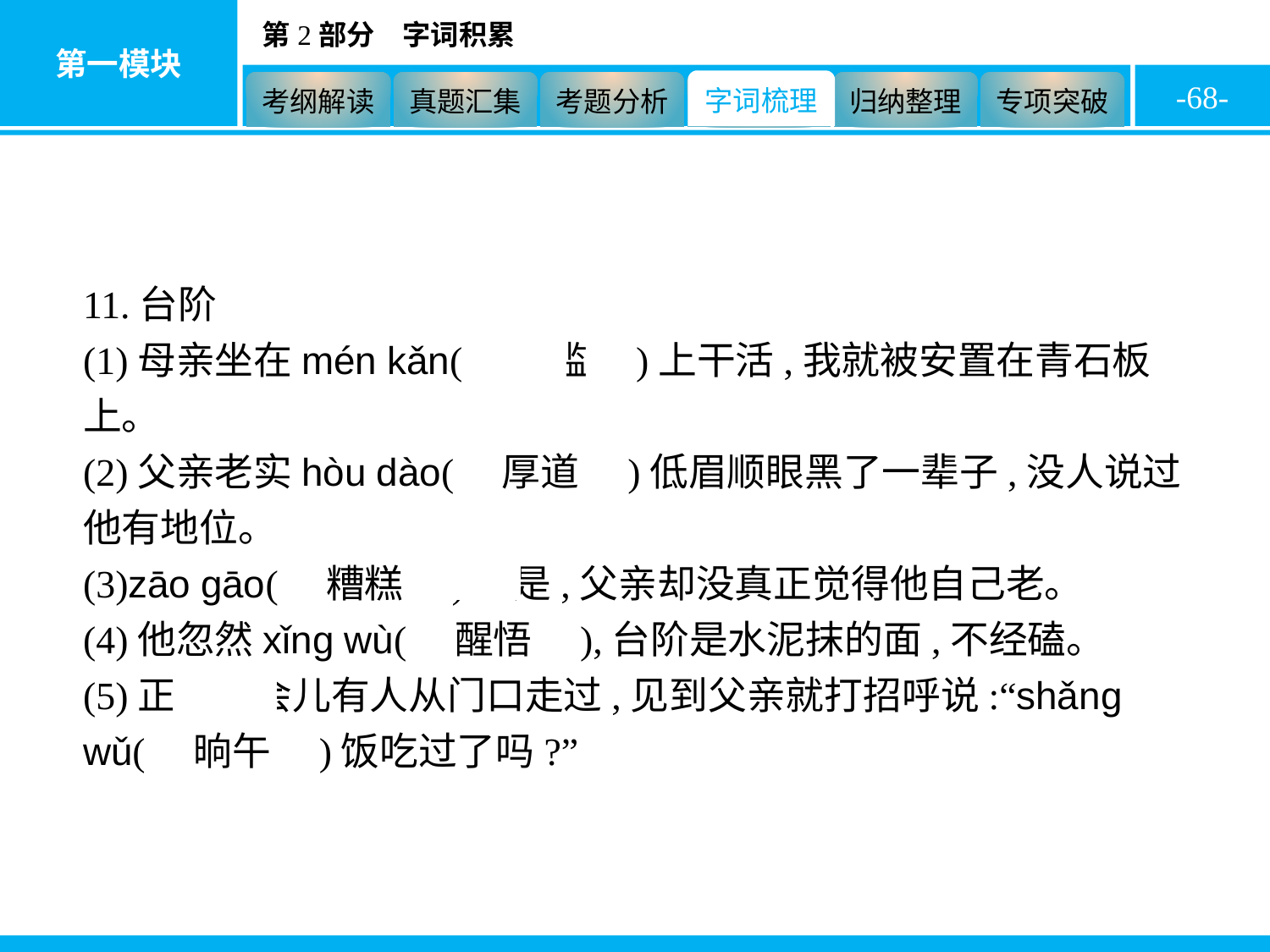

-68-
11.台阶
(1)母亲坐在mén kǎn(　门槛　)上干活,我就被安置在青石板上。
(2)父亲老实hòu dào(　厚道　)低眉顺眼黑了一辈子,没人说过他有地位。
(3)zāo gāo(　糟糕　)的是,父亲却没真正觉得他自己老。
(4)他忽然xǐng wù(　醒悟　),台阶是水泥抹的面,不经磕。
(5)正好那会儿有人从门口走过,见到父亲就打招呼说:“shǎng wǔ(　晌午　)饭吃过了吗?”